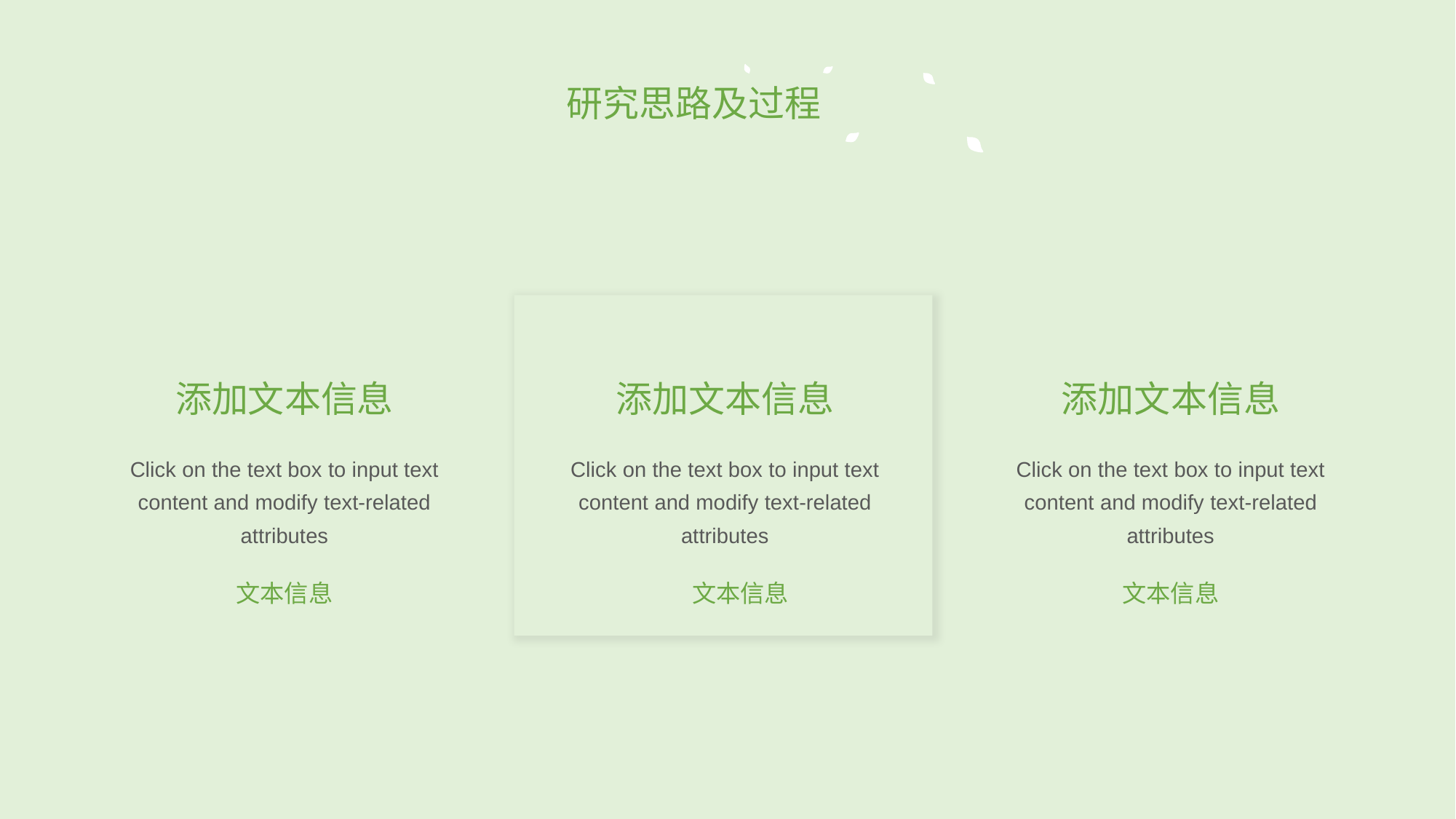

研究思路及过程

添加文本信息
添加文本信息
添加文本信息
Click on the text box to input text content and modify text-related attributes
Click on the text box to input text content and modify text-related attributes
Click on the text box to input text content and modify text-related attributes
文本信息
文本信息
文本信息